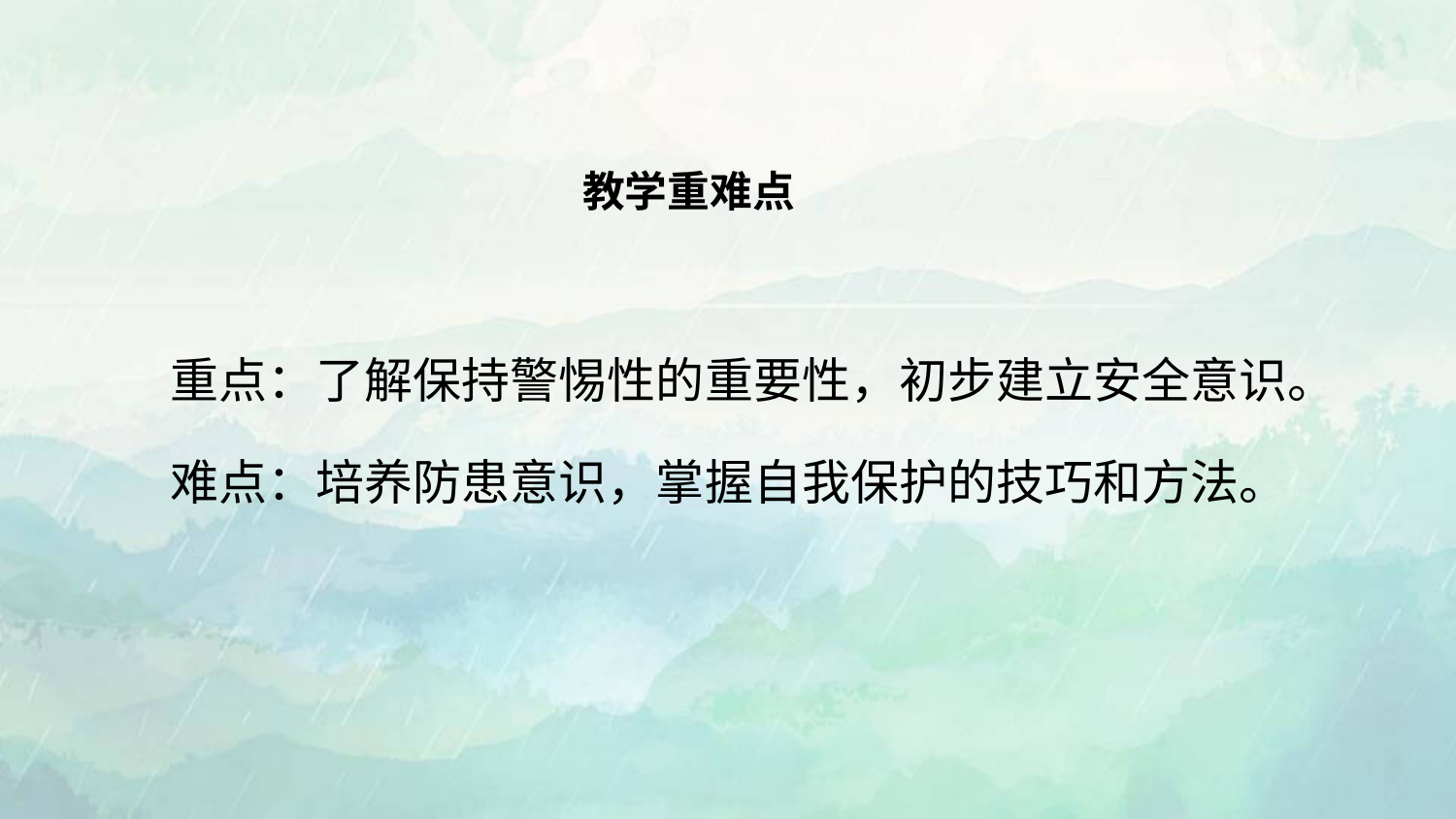

https://www.ypppt.com/
# 教学重难点
重点：了解保持警惕性的重要性，初步建立安全意识。
难点：培养防患意识，掌握自我保护的技巧和方法。